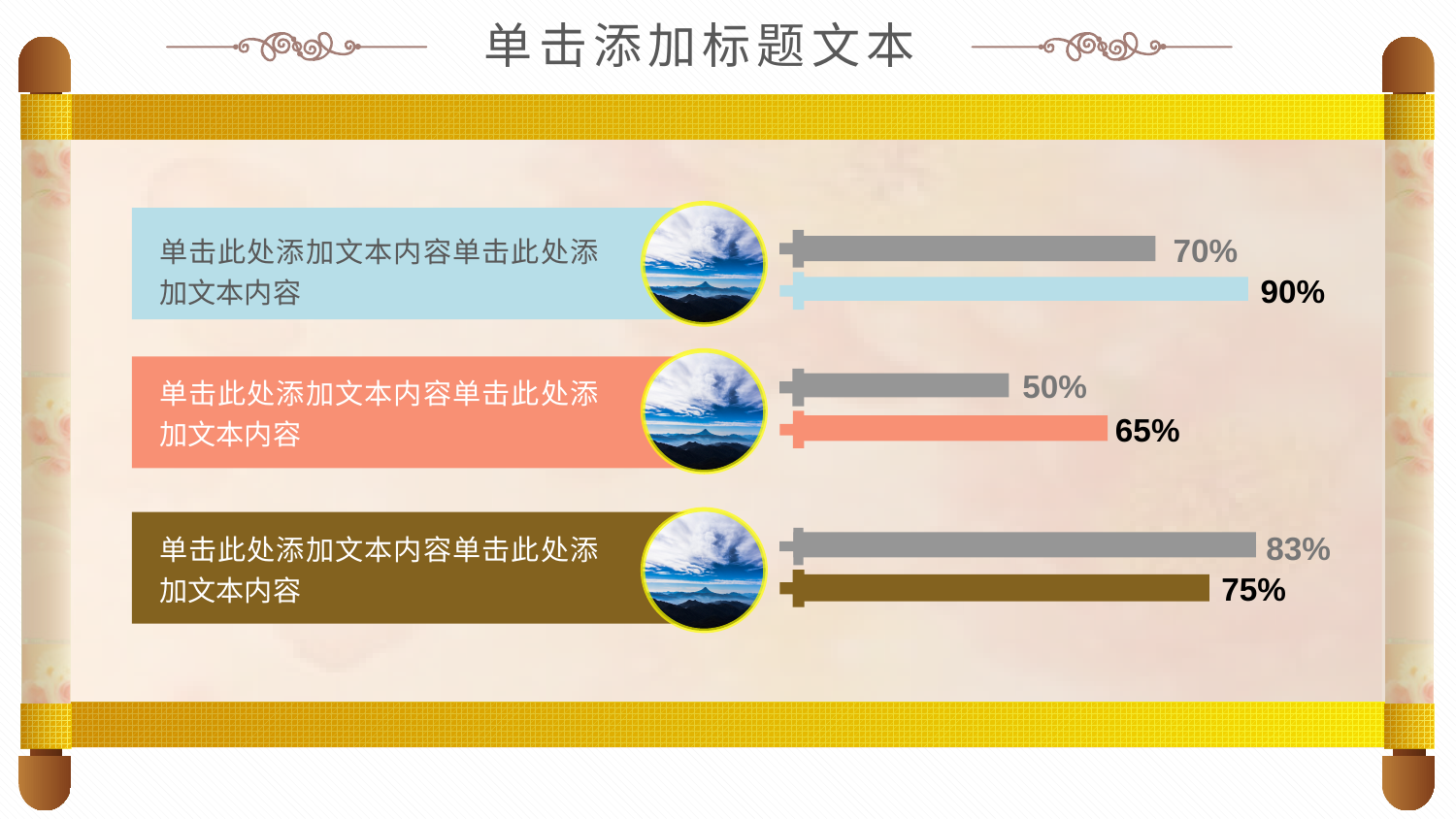

单击添加标题文本

70%

90%

50%

65%

83%

75%

单击此处添加文本内容单击此处添加文本内容
单击此处添加文本内容单击此处添加文本内容
单击此处添加文本内容单击此处添加文本内容